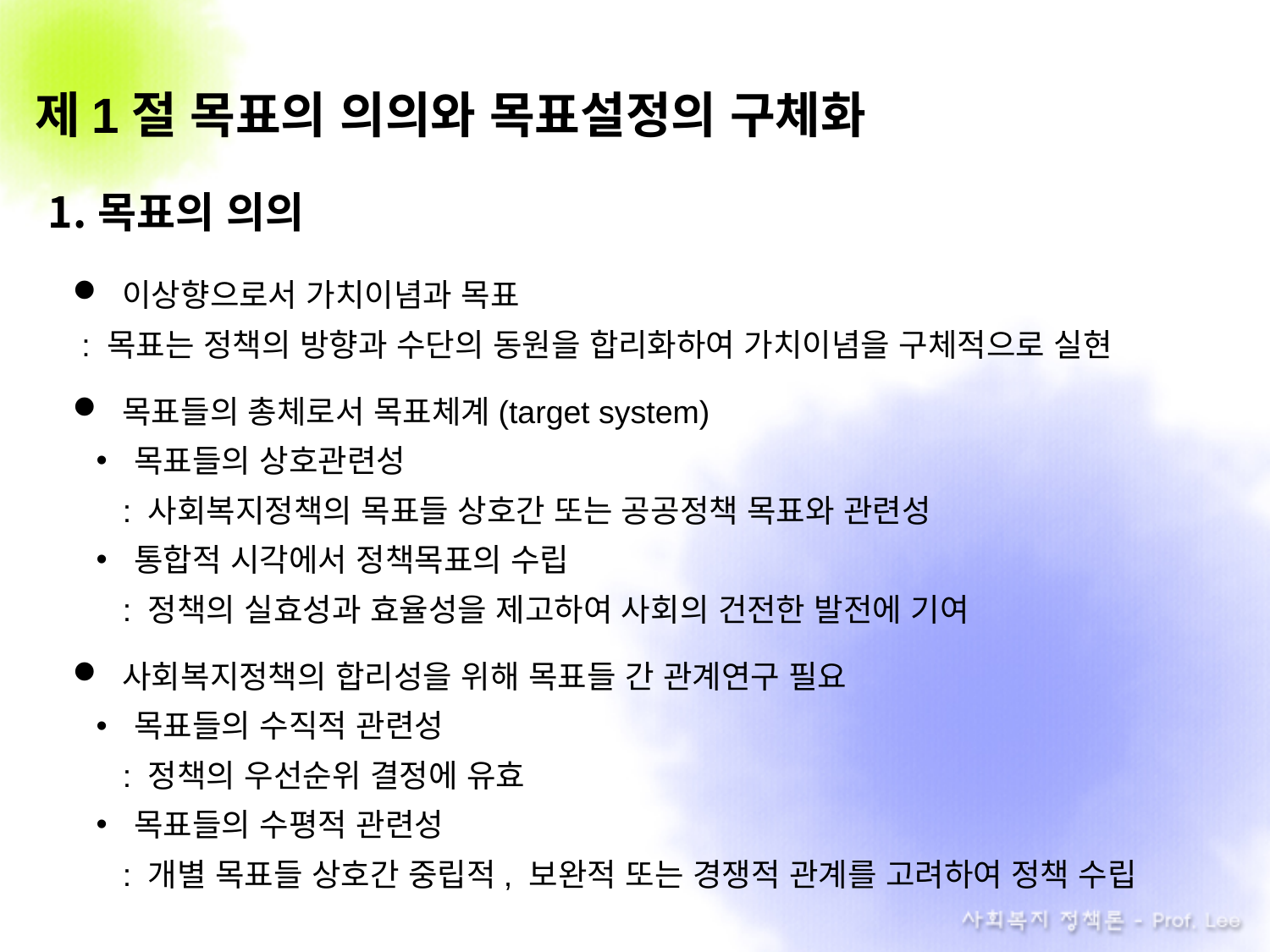

제1절 목표의 의의와 목표설정의 구체화

목표의 의의

이상향으로서 가치이념과 목표
 : 목표는 정책의 방향과 수단의 동원을 합리화하여 가치이념을 구체적으로 실현
목표들의 총체로서 목표체계(target system)
목표들의 상호관련성
   : 사회복지정책의 목표들 상호간 또는 공공정책 목표와 관련성
통합적 시각에서 정책목표의 수립
   : 정책의 실효성과 효율성을 제고하여 사회의 건전한 발전에 기여
사회복지정책의 합리성을 위해 목표들 간 관계연구 필요
목표들의 수직적 관련성
   : 정책의 우선순위 결정에 유효
목표들의 수평적 관련성
   : 개별 목표들 상호간 중립적, 보완적 또는 경쟁적 관계를 고려하여 정책 수립